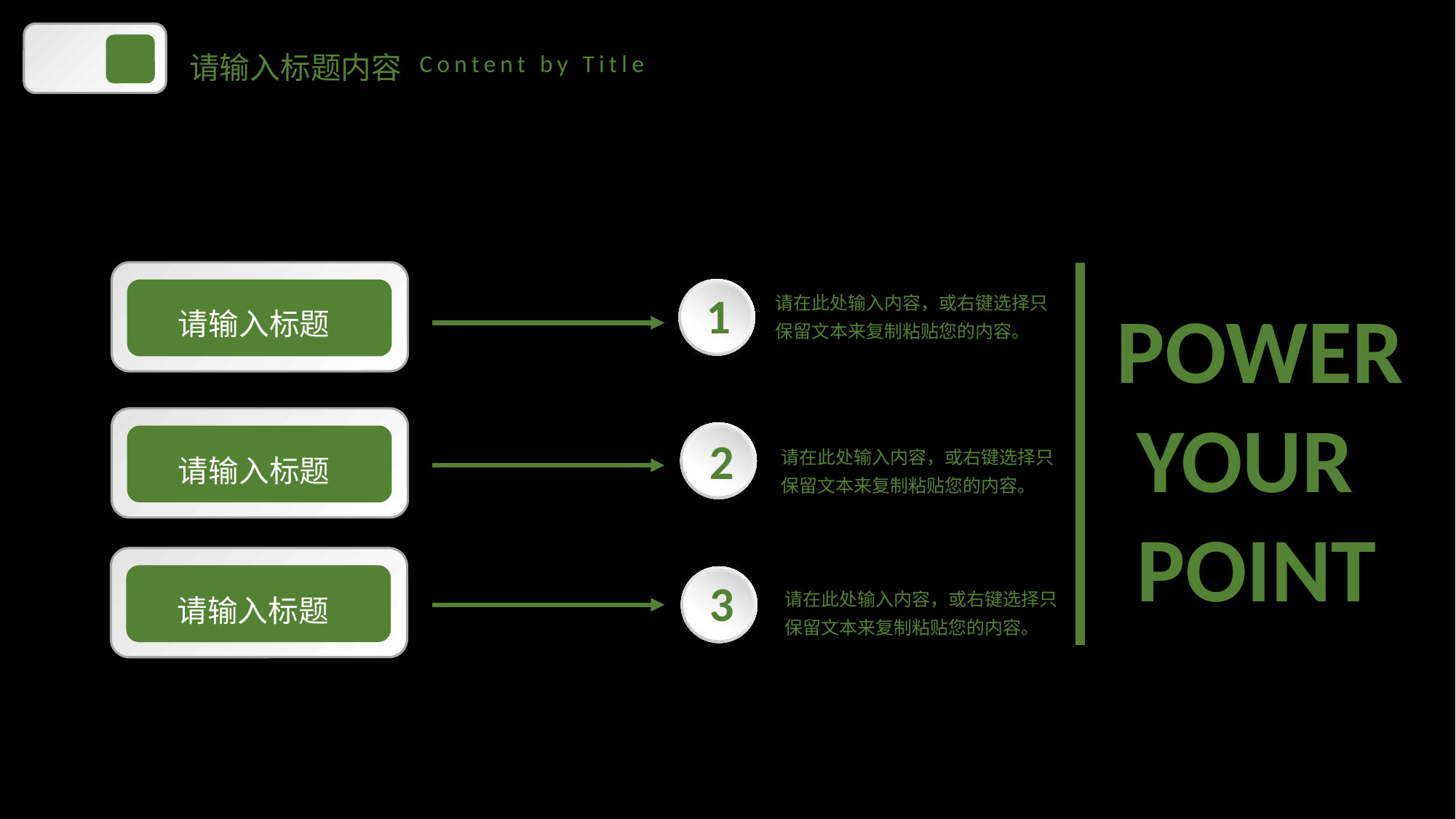

请输入标题内容
Content by Title

1
请在此处输入内容，或右键选择只保留文本来复制粘贴您的内容。
请输入标题
POWER
 YOUR
 POINT

2
请输入标题
请在此处输入内容，或右键选择只保留文本来复制粘贴您的内容。

3
请输入标题
请在此处输入内容，或右键选择只保留文本来复制粘贴您的内容。